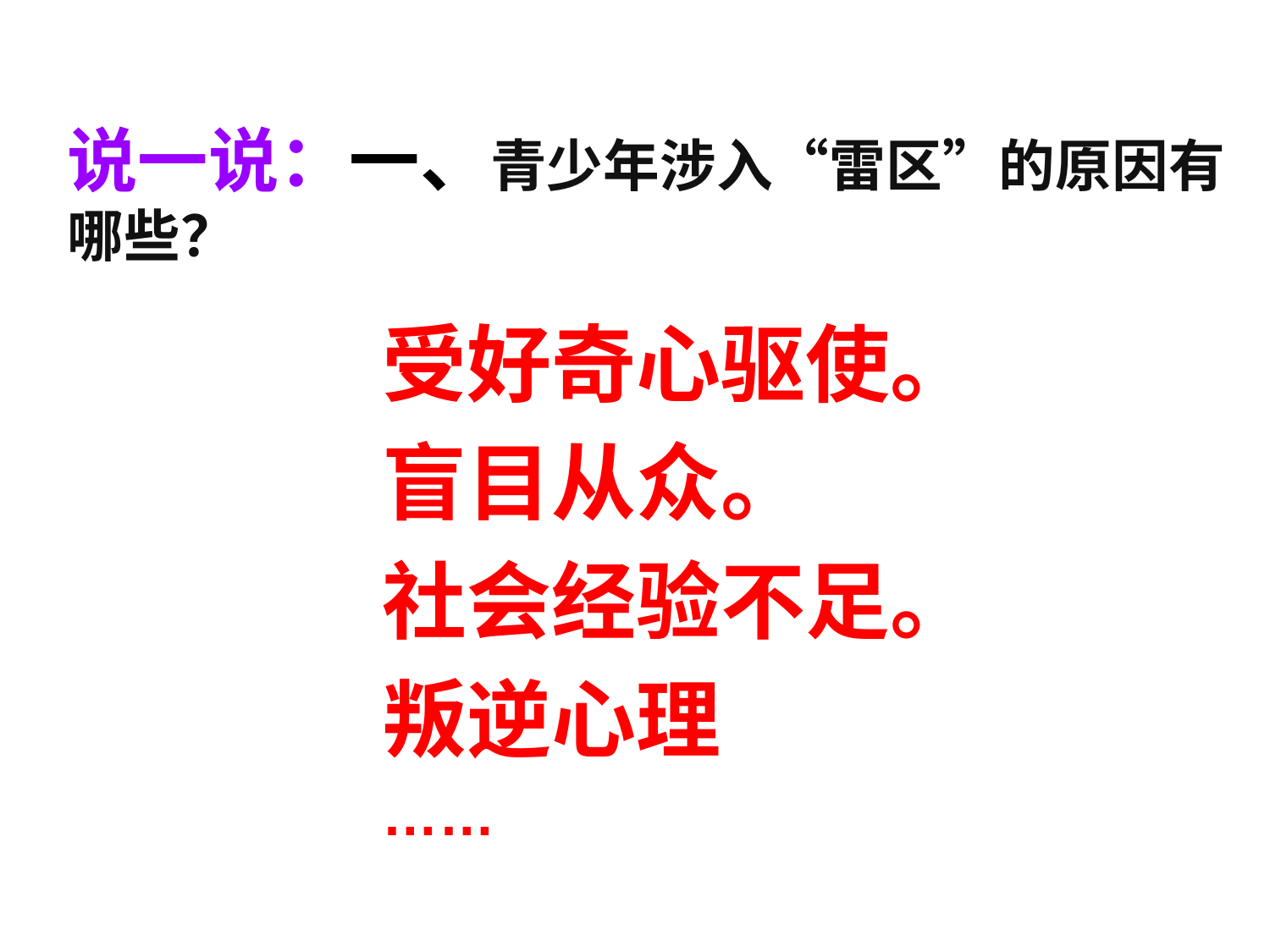

说一说：一、青少年涉入“雷区”的原因有哪些？

受好奇心驱使。
盲目从众。
社会经验不足。
叛逆心理
……